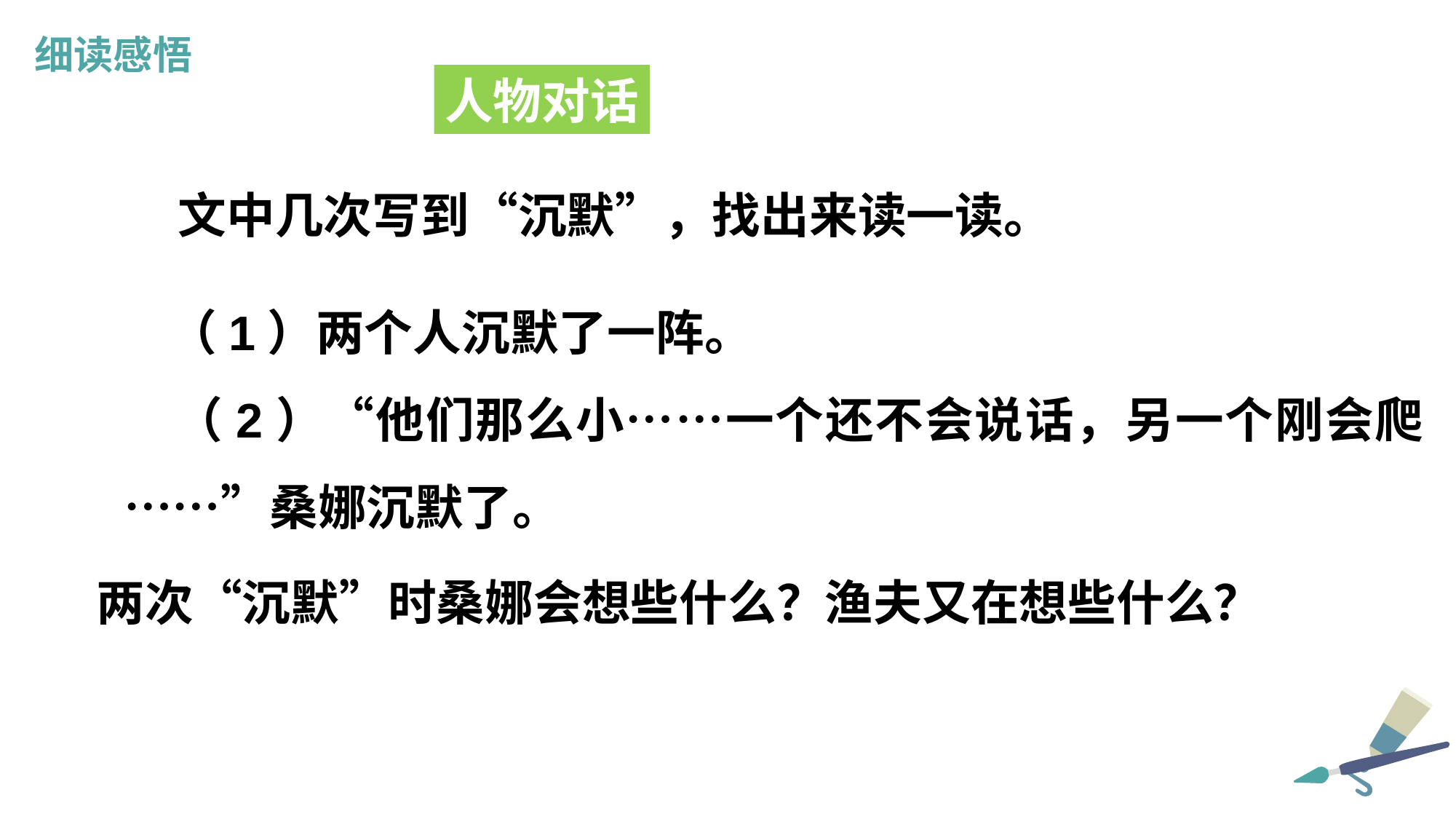

细读感悟
人物对话
文中几次写到“沉默”，找出来读一读。
   （1）两个人沉默了一阵。
   （2）“他们那么小……一个还不会说话，另一个刚会爬……”桑娜沉默了。
两次“沉默”时桑娜会想些什么？渔夫又在想些什么？